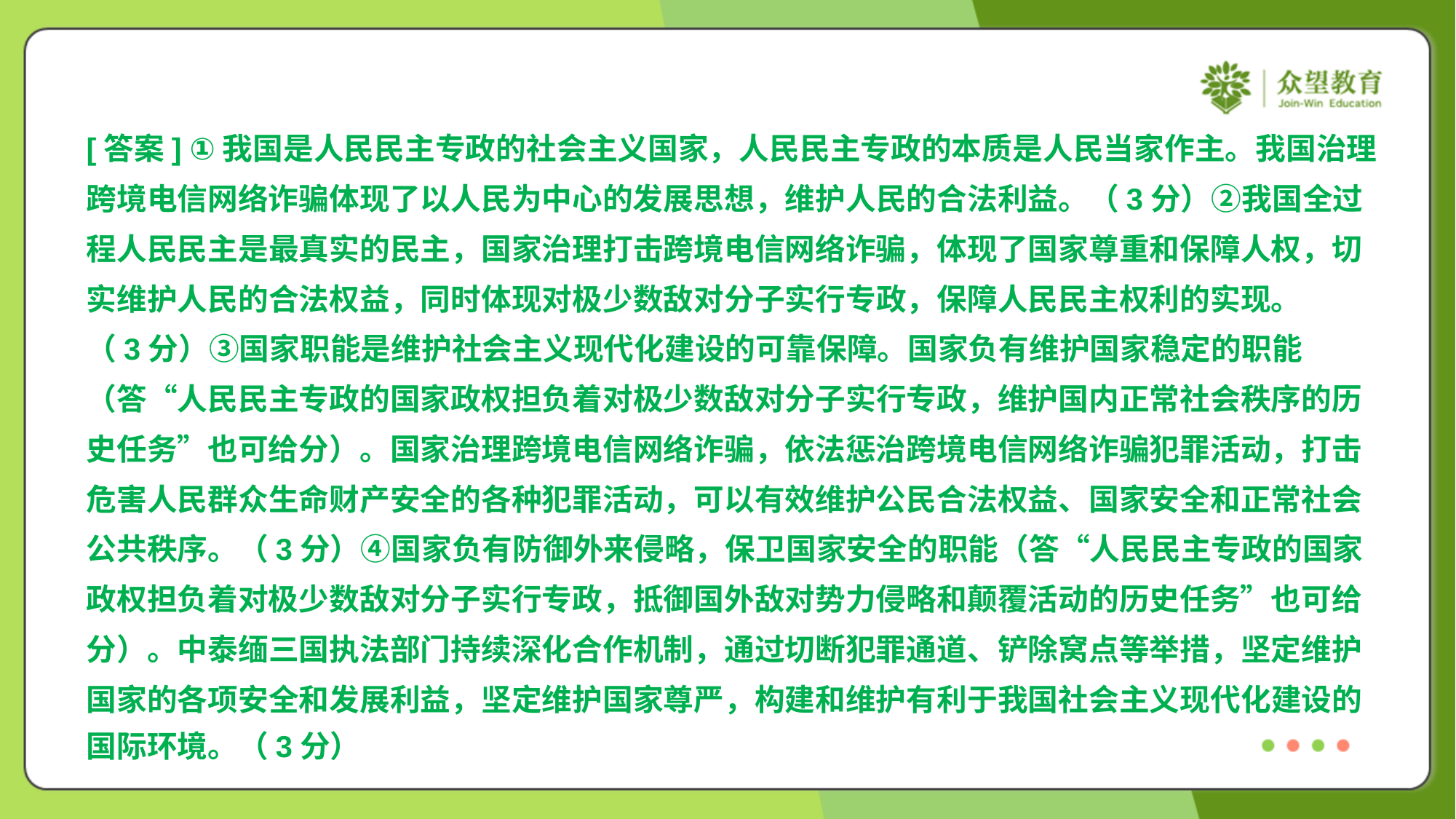

[答案] ①我国是人民民主专政的社会主义国家，人民民主专政的本质是人民当家作主。我国治理
跨境电信网络诈骗体现了以人民为中心的发展思想，维护人民的合法利益。（3分）②我国全过
程人民民主是最真实的民主，国家治理打击跨境电信网络诈骗，体现了国家尊重和保障人权，切
实维护人民的合法权益，同时体现对极少数敌对分子实行专政，保障人民民主权利的实现。
（3分）③国家职能是维护社会主义现代化建设的可靠保障。国家负有维护国家稳定的职能
（答“人民民主专政的国家政权担负着对极少数敌对分子实行专政，维护国内正常社会秩序的历
史任务”也可给分）。国家治理跨境电信网络诈骗，依法惩治跨境电信网络诈骗犯罪活动，打击
危害人民群众生命财产安全的各种犯罪活动，可以有效维护公民合法权益、国家安全和正常社会
公共秩序。（3分）④国家负有防御外来侵略，保卫国家安全的职能（答“人民民主专政的国家
政权担负着对极少数敌对分子实行专政，抵御国外敌对势力侵略和颠覆活动的历史任务”也可给
分）。中泰缅三国执法部门持续深化合作机制，通过切断犯罪通道、铲除窝点等举措，坚定维护
国家的各项安全和发展利益，坚定维护国家尊严，构建和维护有利于我国社会主义现代化建设的
国际环境。（3分）